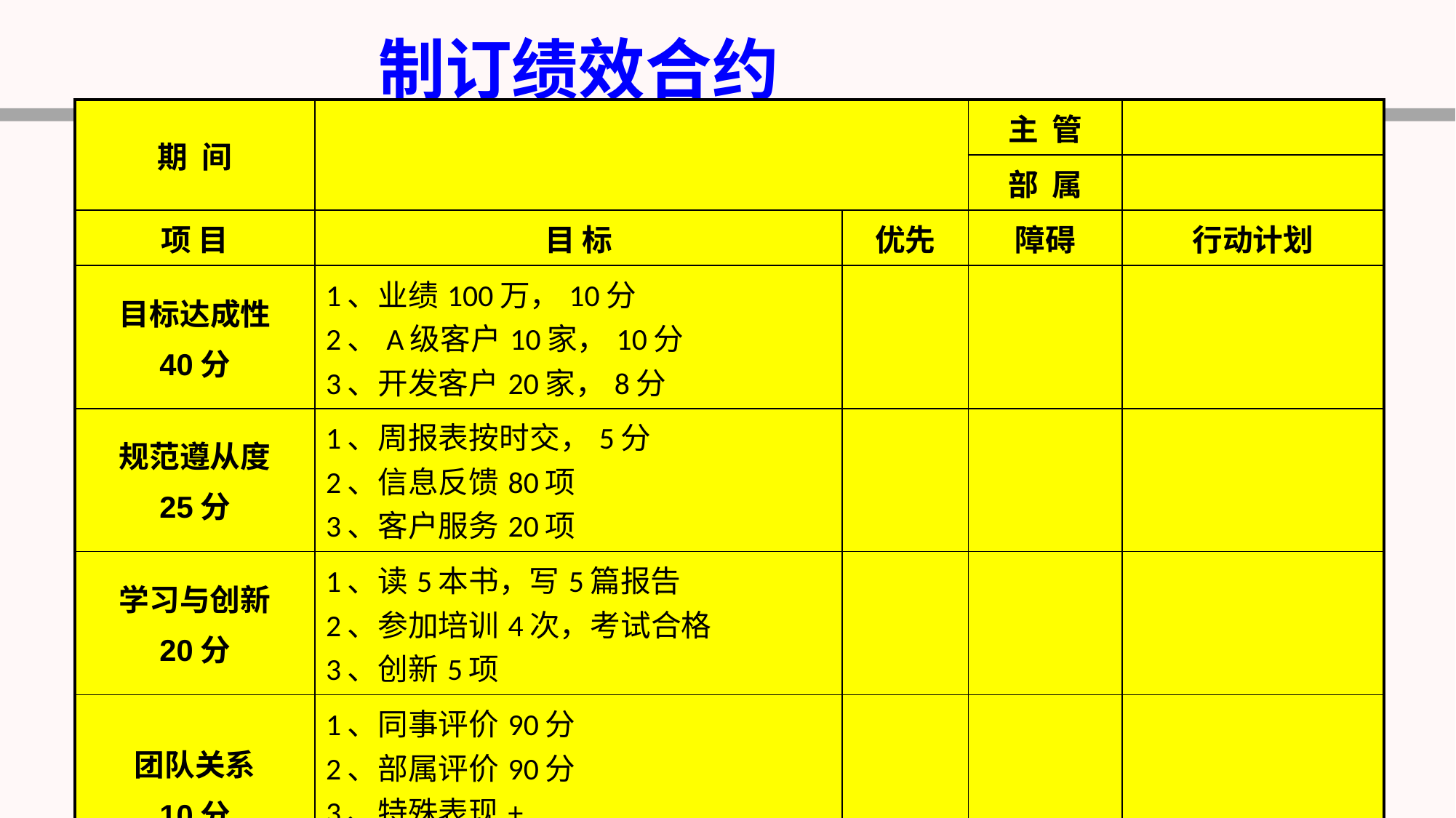

制订绩效合约
| 期 间 |  |  | 主 管 |  |
| --- | --- | --- | --- | --- |
|  |  |  | 部 属 |  |
| 项 目 | 目 标 | 优先 | 障碍 | 行动计划 |
| 目标达成性 40分 | 1、业绩100万，10分 2、A级客户10家，10分 3、开发客户20家，8分 |  |  |  |
| 规范遵从度 25分 | 1、周报表按时交，5分 2、信息反馈80项 3、客户服务20项 |  |  |  |
| 学习与创新 20分 | 1、读5本书，写5篇报告 2、参加培训4次，考试合格 3、创新5项 |  |  |  |
| 团队关系 10分 | 1、同事评价90分 2、部属评价90分 3、特殊表现+ 4、发表论文、献血+ |  |  |  |
| 忠诚度5分 | 主管印象分，细则 |  |  |  |